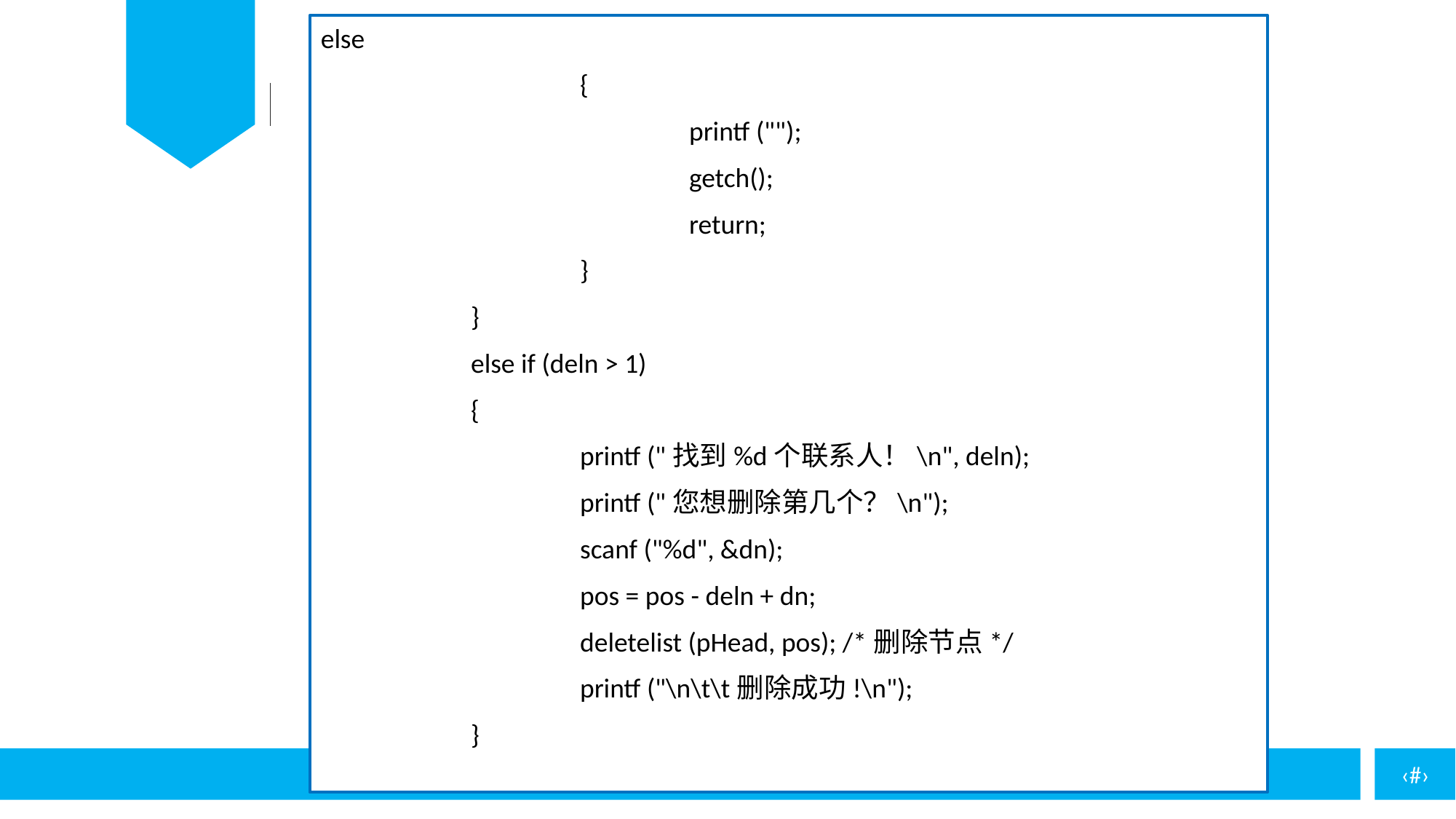

else
			{
				printf ("");
				getch();
				return;
			}
		}
		else if (deln > 1)
		{
			printf ("找到%d个联系人！\n", deln);
			printf ("您想删除第几个？\n");
			scanf ("%d", &dn);
			pos = pos - deln + dn;
			deletelist (pHead, pos); /*删除节点*/
			printf ("\n\t\t删除成功!\n");
		}